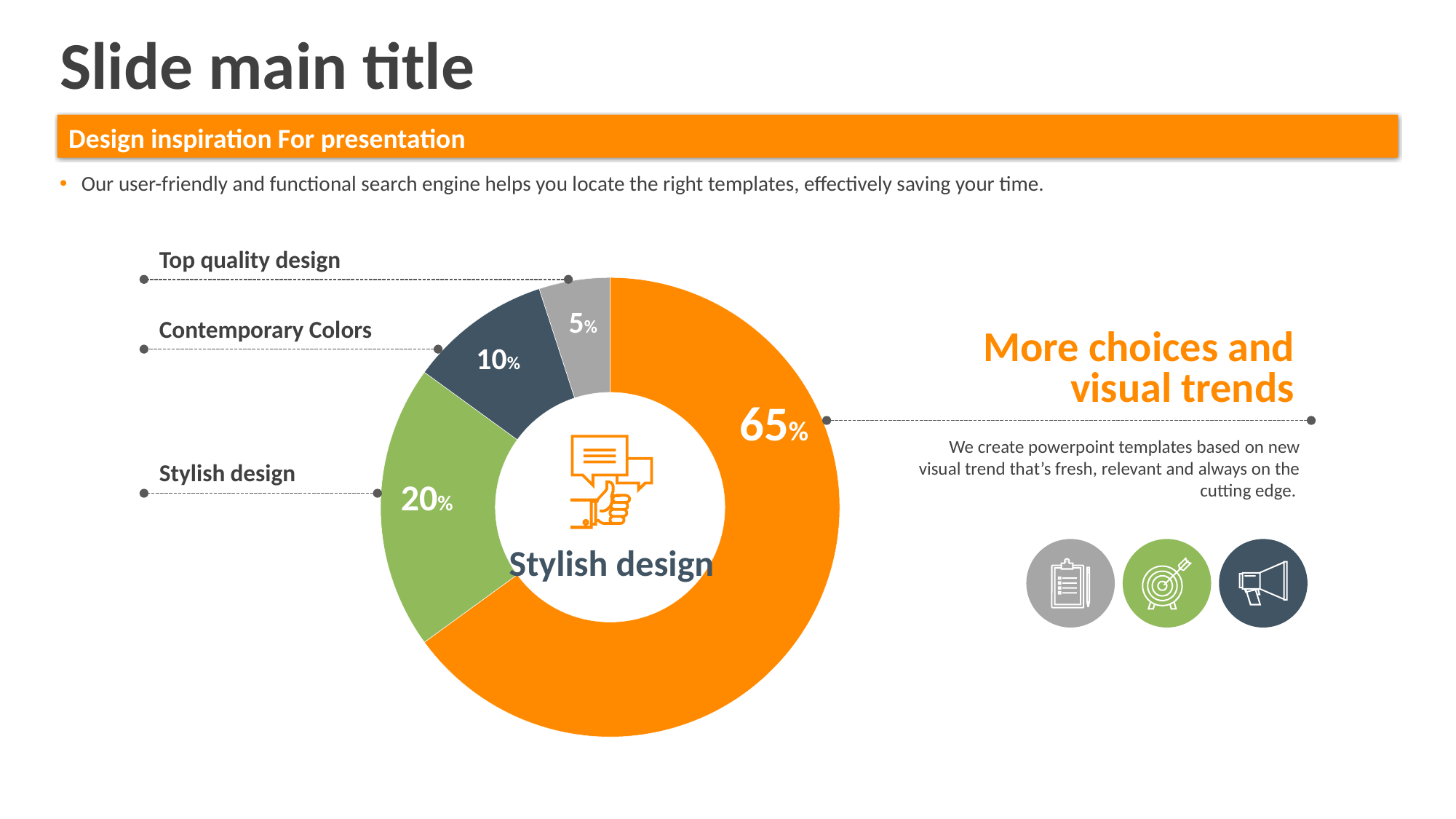

Slide main title

Design inspiration For presentation
Our user-friendly and functional search engine helps you locate the right templates, effectively saving your time.
Top quality design

### Chart

| Category | 판매 |
|---|---|
| value01 | 65.0 |
| value02 | 20.0 |
5%
Contemporary Colors
More choices and visual trends
10%
65%
We create powerpoint templates based on new visual trend that’s fresh, relevant and always on the cutting edge.

Stylish design
20%
Stylish design